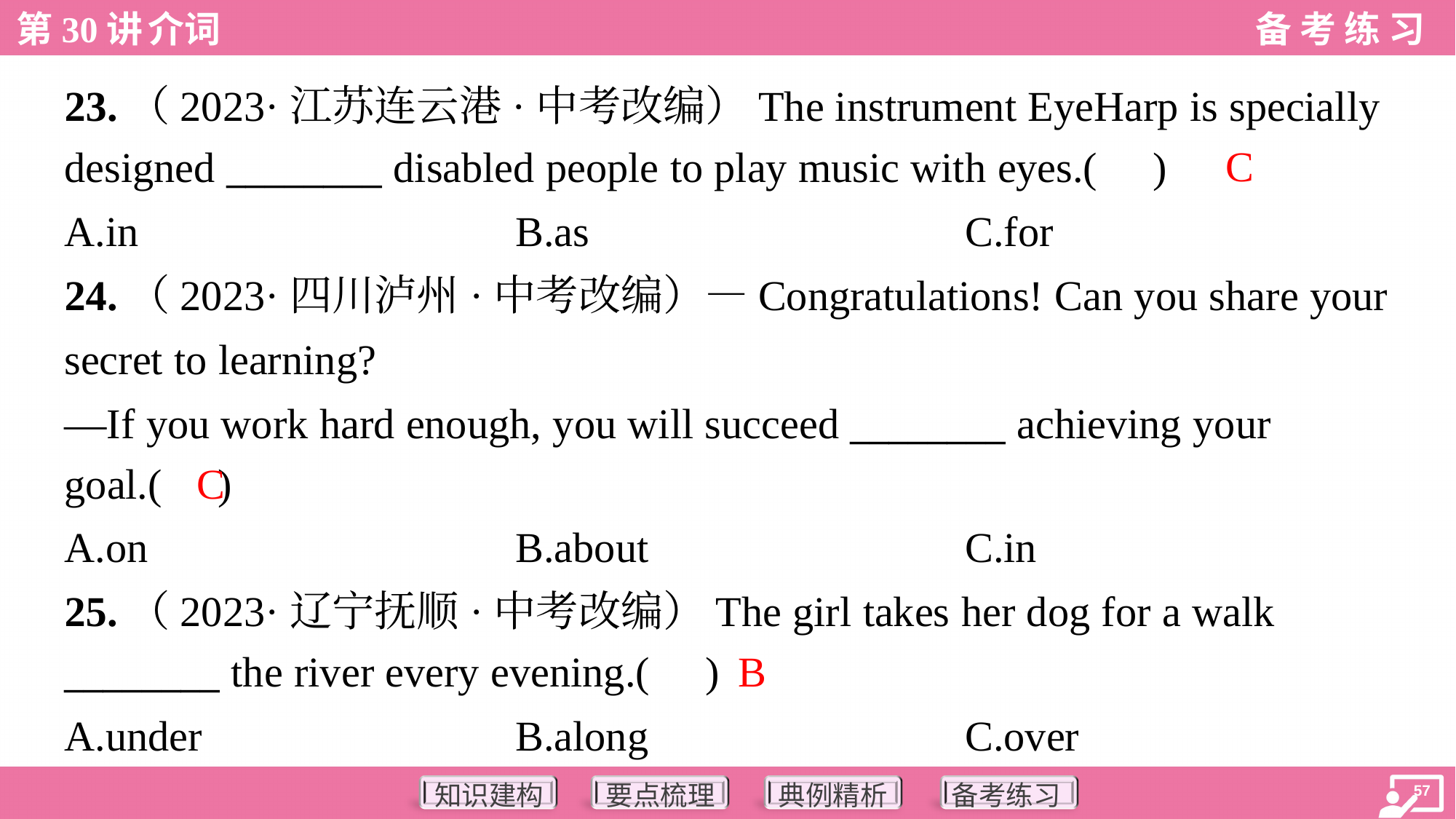

23.（2023·江苏连云港·中考改编）The instrument EyeHarp is specially
designed ________ disabled people to play music with eyes.(     )
C
A.in	B.as	C.for
24.（2023·四川泸州·中考改编）—Congratulations! Can you share your
secret to learning?
—If you work hard enough, you will succeed ________ achieving your
goal.(     )
C
A.on	B.about	C.in
25.（2023·辽宁抚顺·中考改编）The girl takes her dog for a walk
________ the river every evening.(     )
B
A.under	B.along	C.over